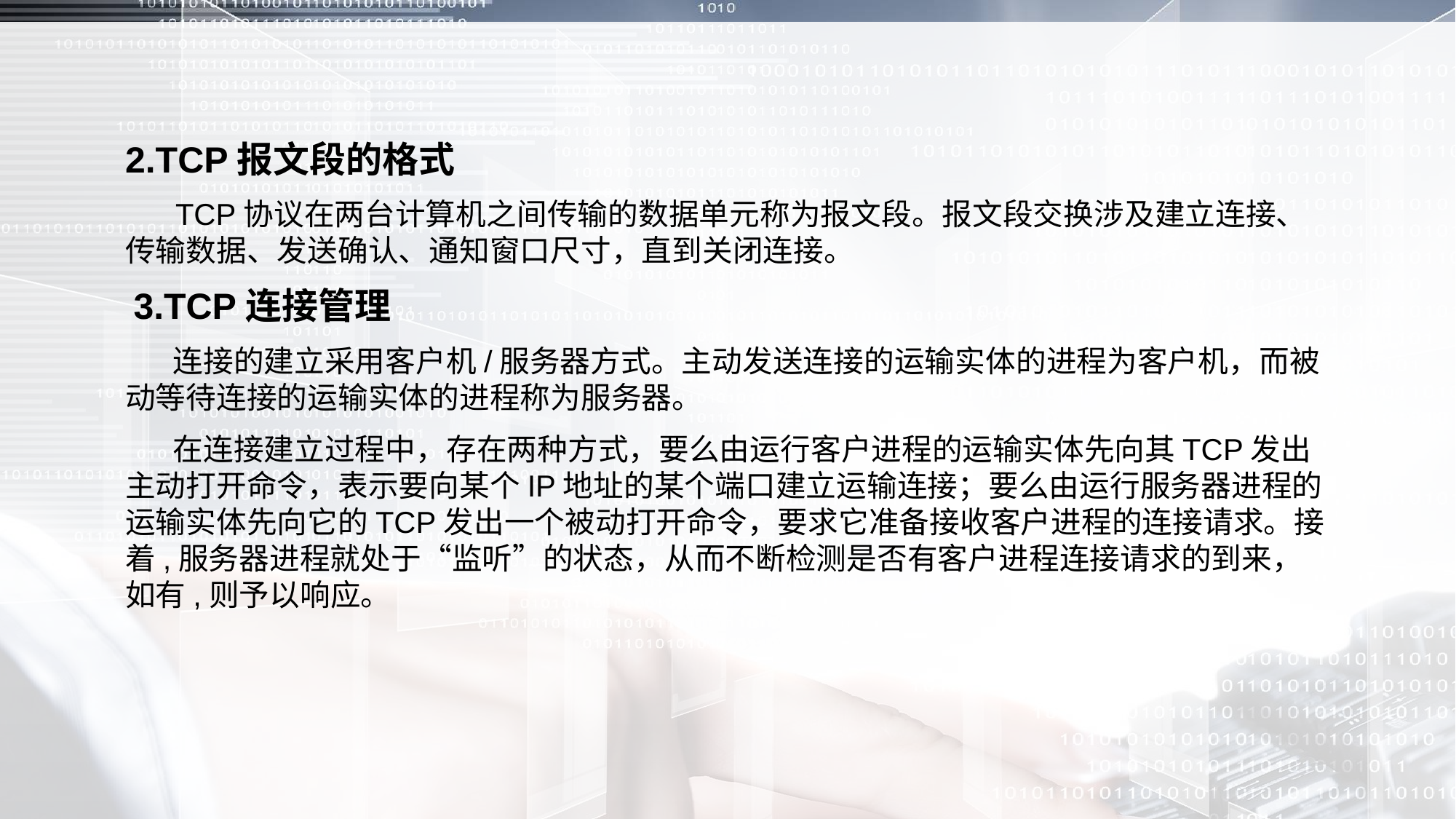

2.TCP报文段的格式
      TCP协议在两台计算机之间传输的数据单元称为报文段。报文段交换涉及建立连接、传输数据、发送确认、通知窗口尺寸，直到关闭连接。
 3.TCP连接管理
      连接的建立采用客户机/服务器方式。主动发送连接的运输实体的进程为客户机，而被动等待连接的运输实体的进程称为服务器。
      在连接建立过程中，存在两种方式，要么由运行客户进程的运输实体先向其TCP发出主动打开命令，表示要向某个IP地址的某个端口建立运输连接；要么由运行服务器进程的运输实体先向它的TCP发出一个被动打开命令，要求它准备接收客户进程的连接请求。接着,服务器进程就处于“监听”的状态，从而不断检测是否有客户进程连接请求的到来，如有,则予以响应。